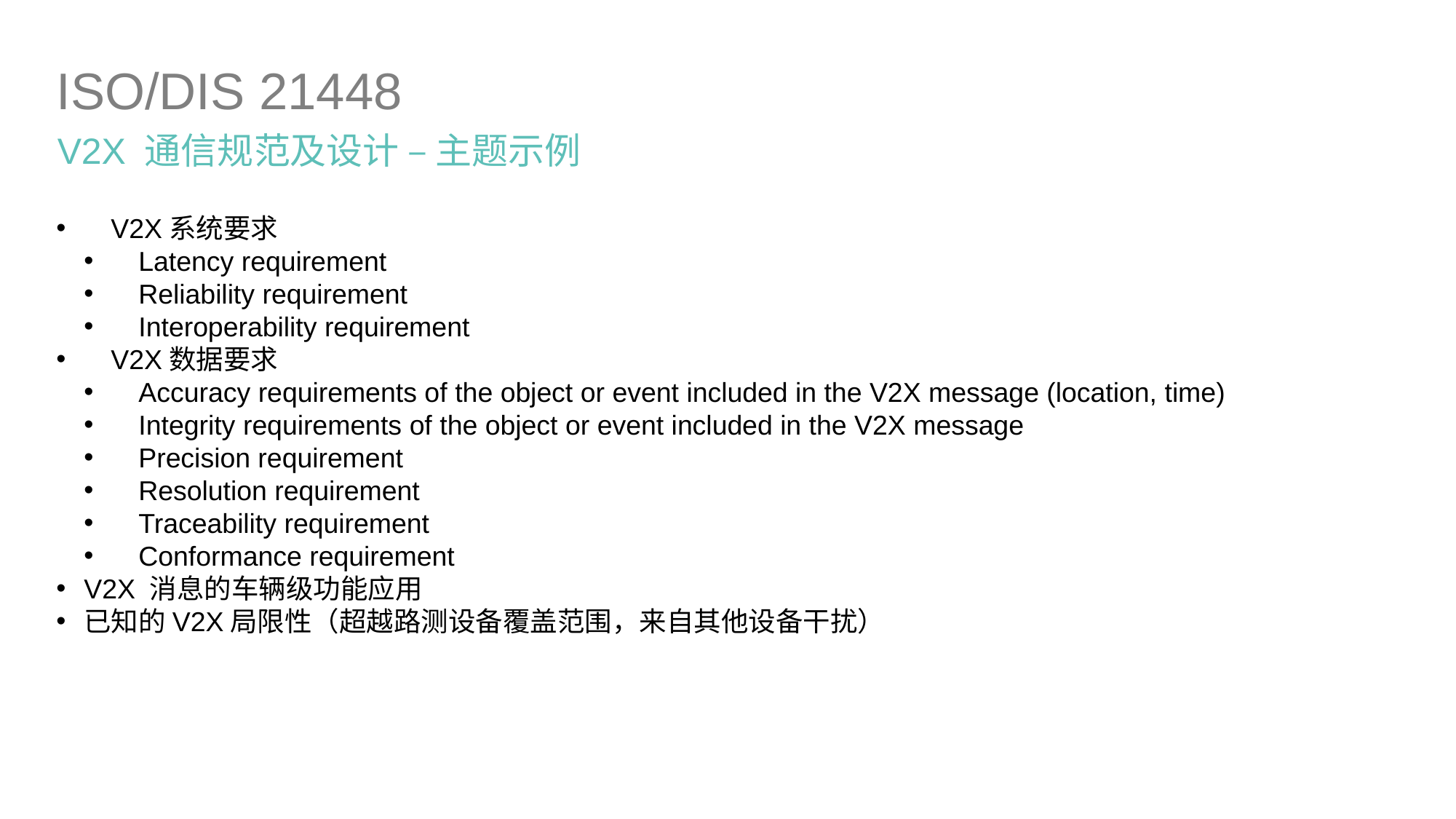

# ISO/DIS 21448
V2X 通信规范及设计 – 主题示例

V2X系统要求
Latency requirement
Reliability requirement
Interoperability requirement
V2X数据要求
Accuracy requirements of the object or event included in the V2X message (location, time)
Integrity requirements of the object or event included in the V2X message
Precision requirement
Resolution requirement
Traceability requirement
Conformance requirement
V2X 消息的车辆级功能应用
已知的V2X局限性（超越路测设备覆盖范围，来自其他设备干扰）